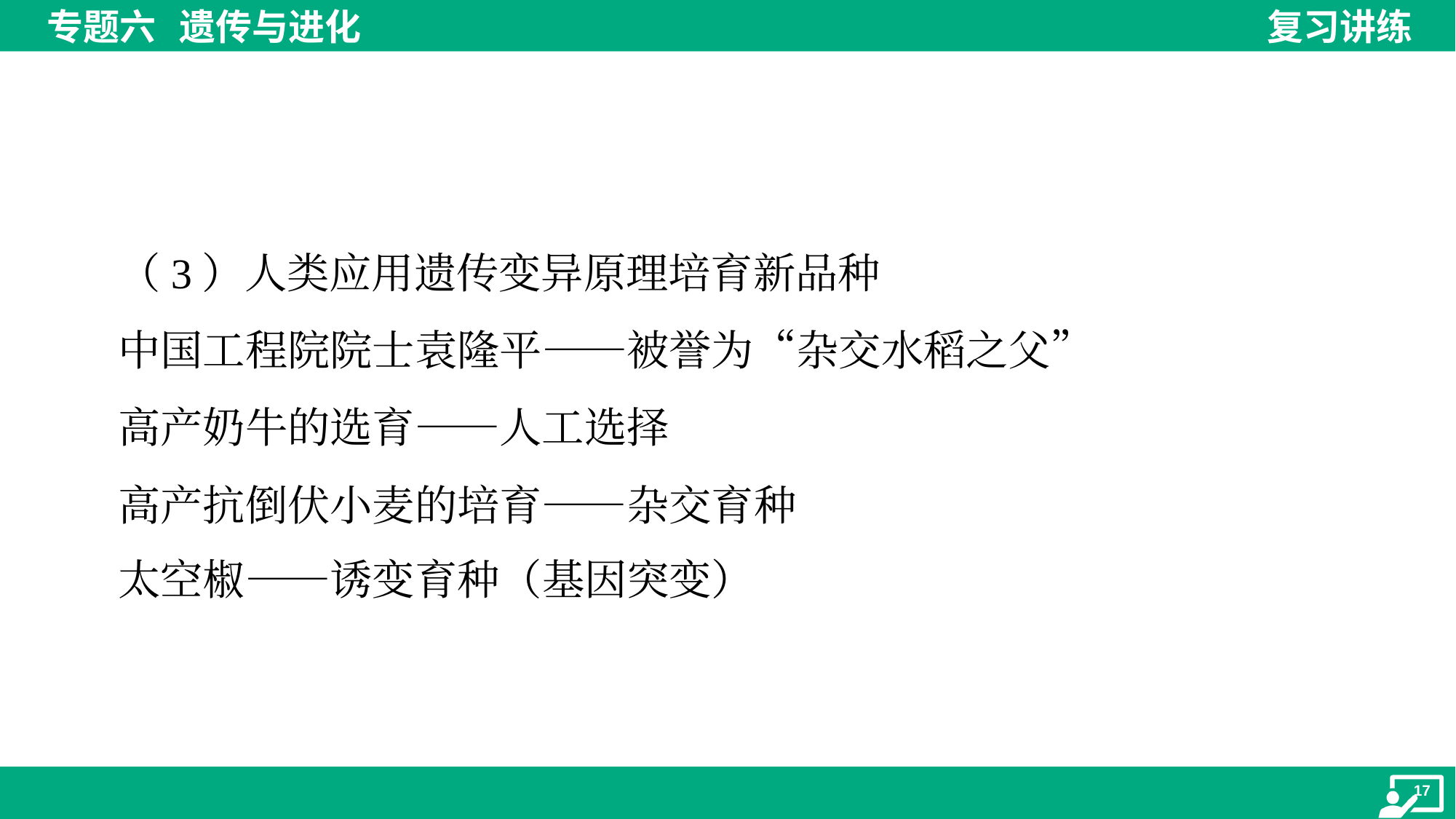

（3）人类应用遗传变异原理培育新品种
    中国工程院院士袁隆平——被誉为“杂交水稻之父”
    高产奶牛的选育——人工选择
    高产抗倒伏小麦的培育——杂交育种
    太空椒——诱变育种（基因突变）